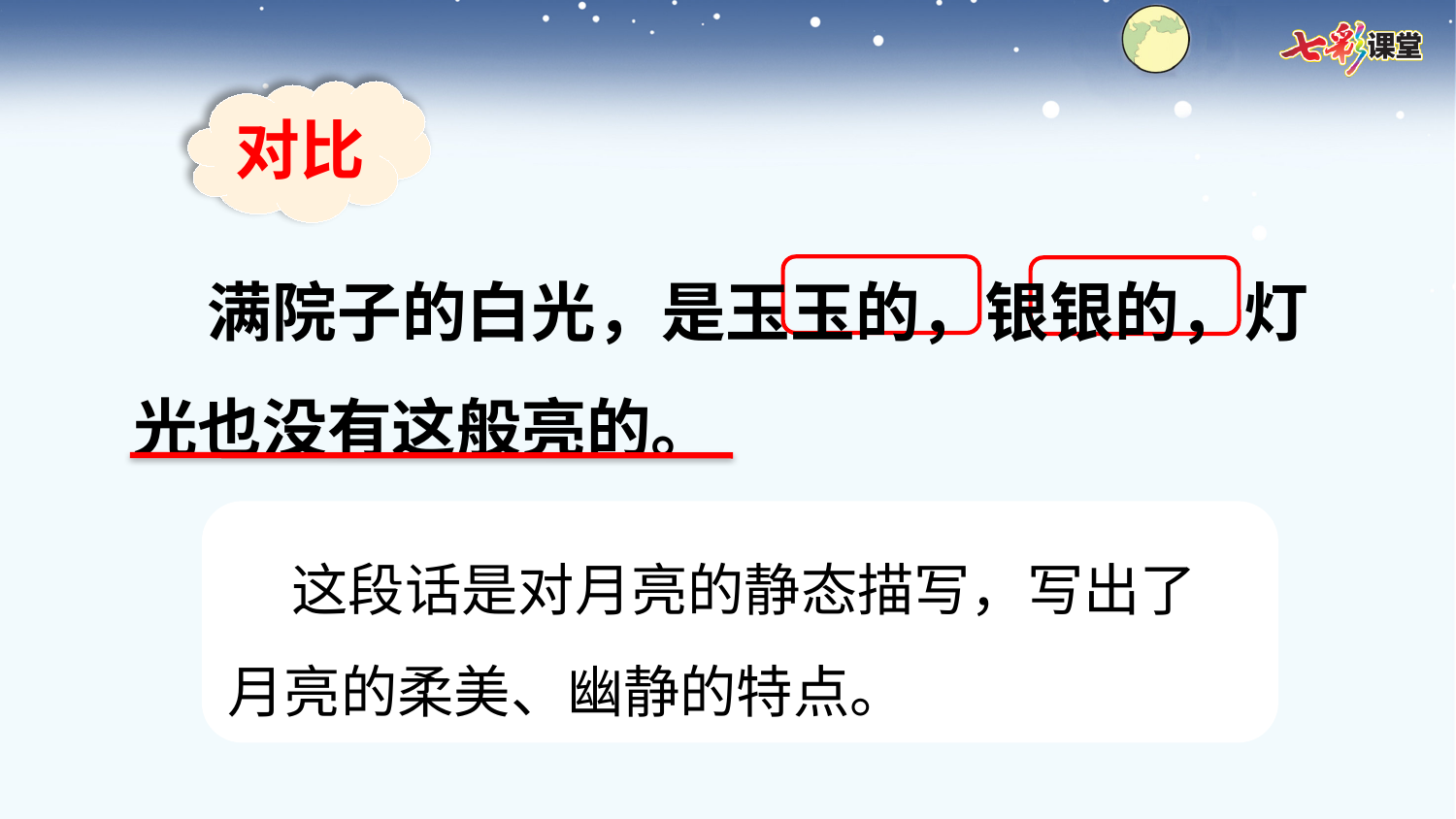

对比
    满院子的白光，是玉玉的，银银的，灯光也没有这般亮的。

    这段话是对月亮的静态描写，写出了月亮的柔美、幽静的特点。